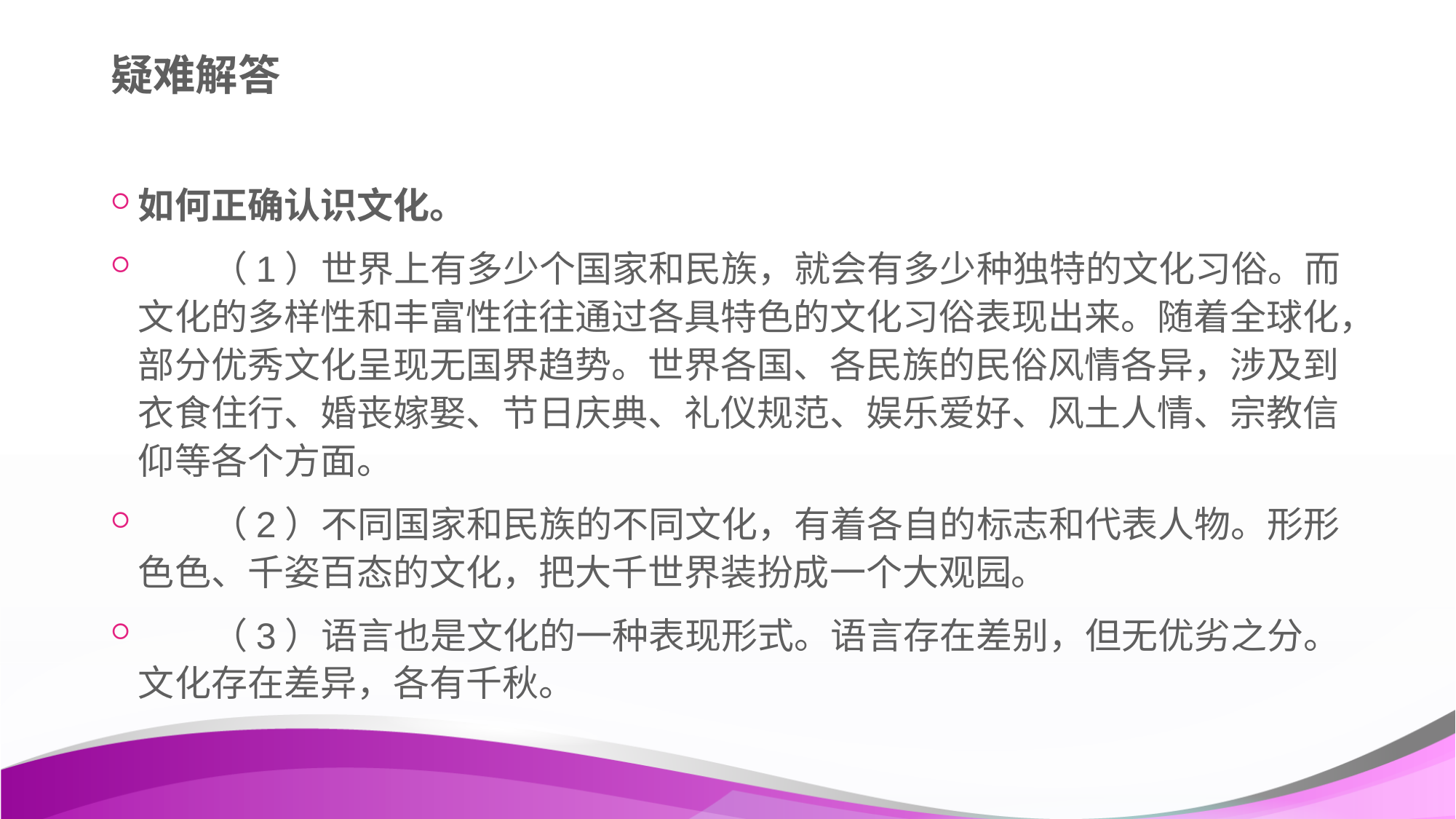

# 疑难解答
如何正确认识文化。
　　（1）世界上有多少个国家和民族，就会有多少种独特的文化习俗。而文化的多样性和丰富性往往通过各具特色的文化习俗表现出来。随着全球化，部分优秀文化呈现无国界趋势。世界各国、各民族的民俗风情各异，涉及到衣食住行、婚丧嫁娶、节日庆典、礼仪规范、娱乐爱好、风土人情、宗教信仰等各个方面。
　　（2）不同国家和民族的不同文化，有着各自的标志和代表人物。形形色色、千姿百态的文化，把大千世界装扮成一个大观园。
　　（3）语言也是文化的一种表现形式。语言存在差别，但无优劣之分。文化存在差异，各有千秋。